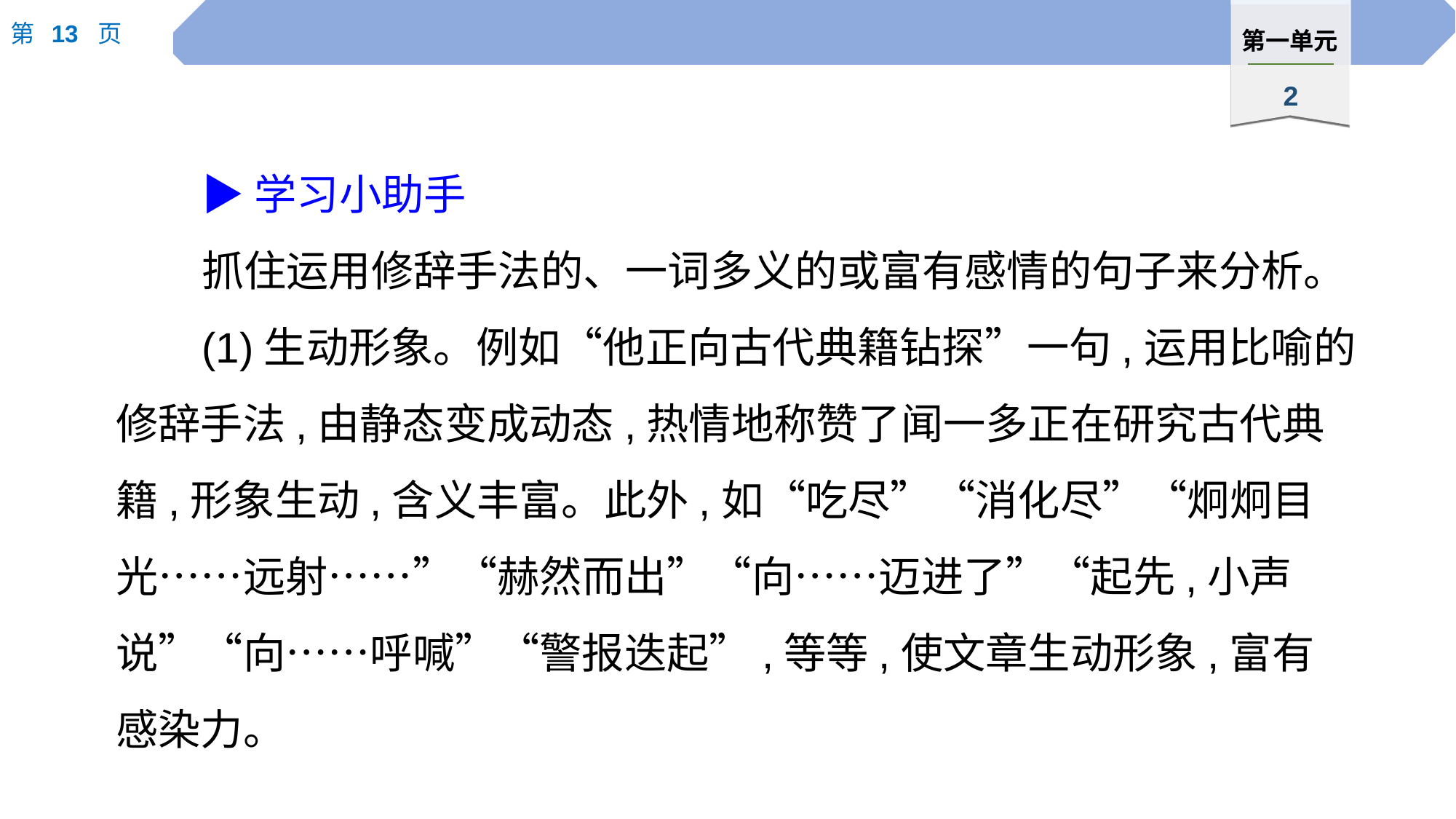

▶学习小助手
抓住运用修辞手法的、一词多义的或富有感情的句子来分析。
(1)生动形象。例如“他正向古代典籍钻探”一句,运用比喻的修辞手法,由静态变成动态,热情地称赞了闻一多正在研究古代典籍,形象生动,含义丰富。此外,如“吃尽”“消化尽”“炯炯目光……远射……”“赫然而出”“向……迈进了”“起先,小声说”“向……呼喊”“警报迭起”,等等,使文章生动形象,富有感染力。